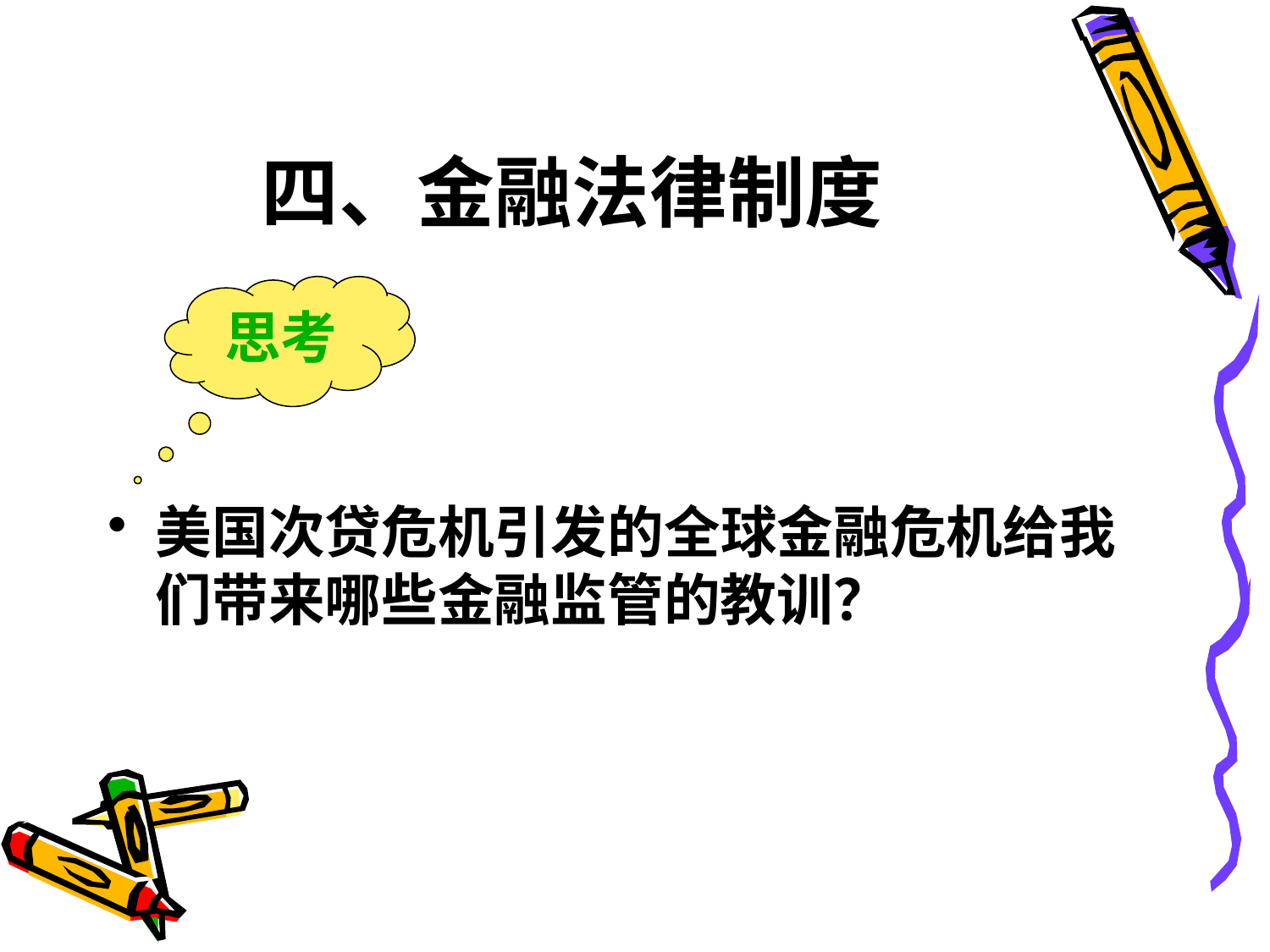

# 四、金融法律制度

美国次贷危机引发的全球金融危机给我们带来哪些金融监管的教训？

思考